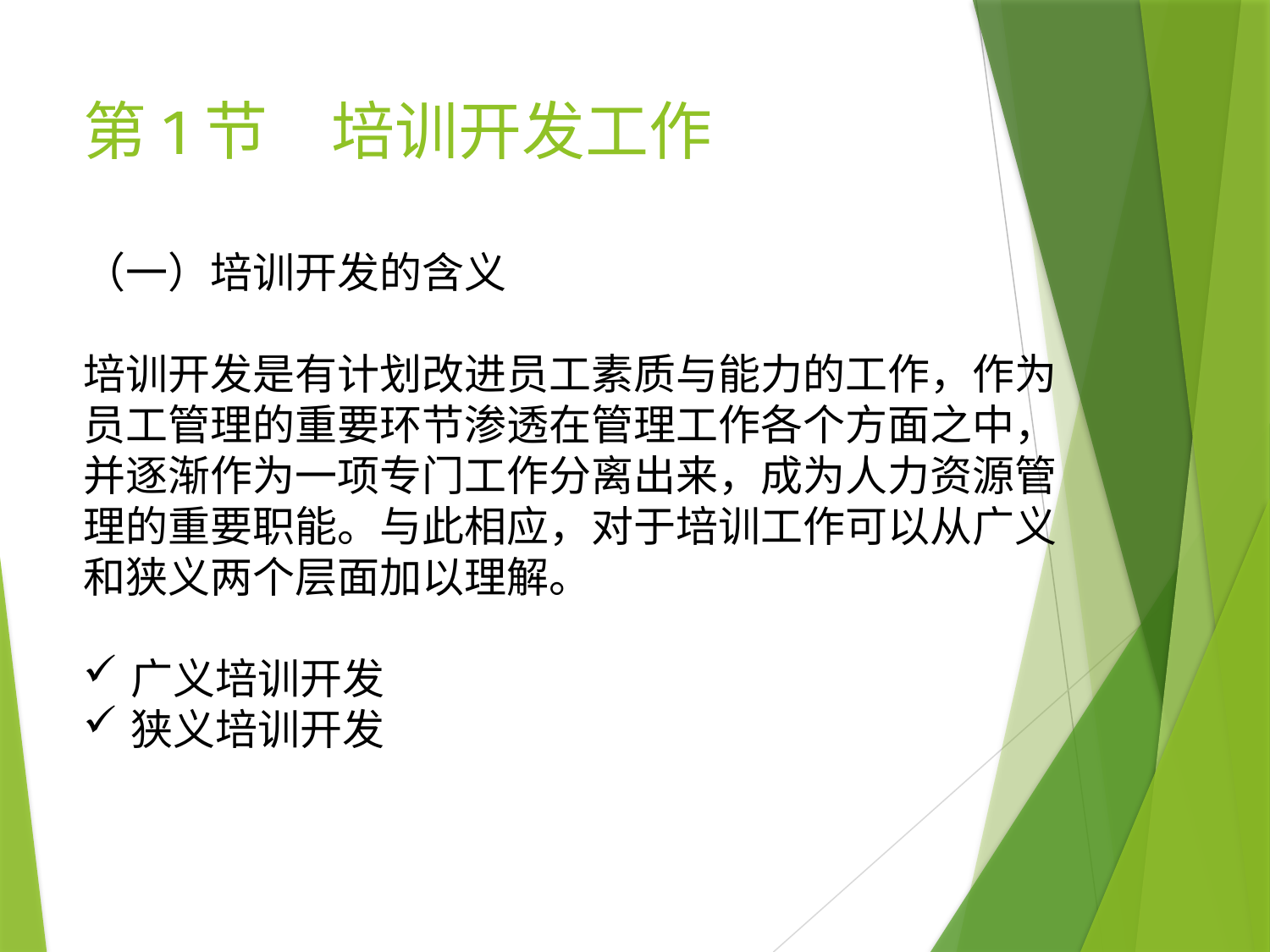

# 第1节　培训开发工作
（一）培训开发的含义

培训开发是有计划改进员工素质与能力的工作，作为员工管理的重要环节渗透在管理工作各个方面之中，并逐渐作为一项专门工作分离出来，成为人力资源管理的重要职能。与此相应，对于培训工作可以从广义和狭义两个层面加以理解。

广义培训开发
狭义培训开发